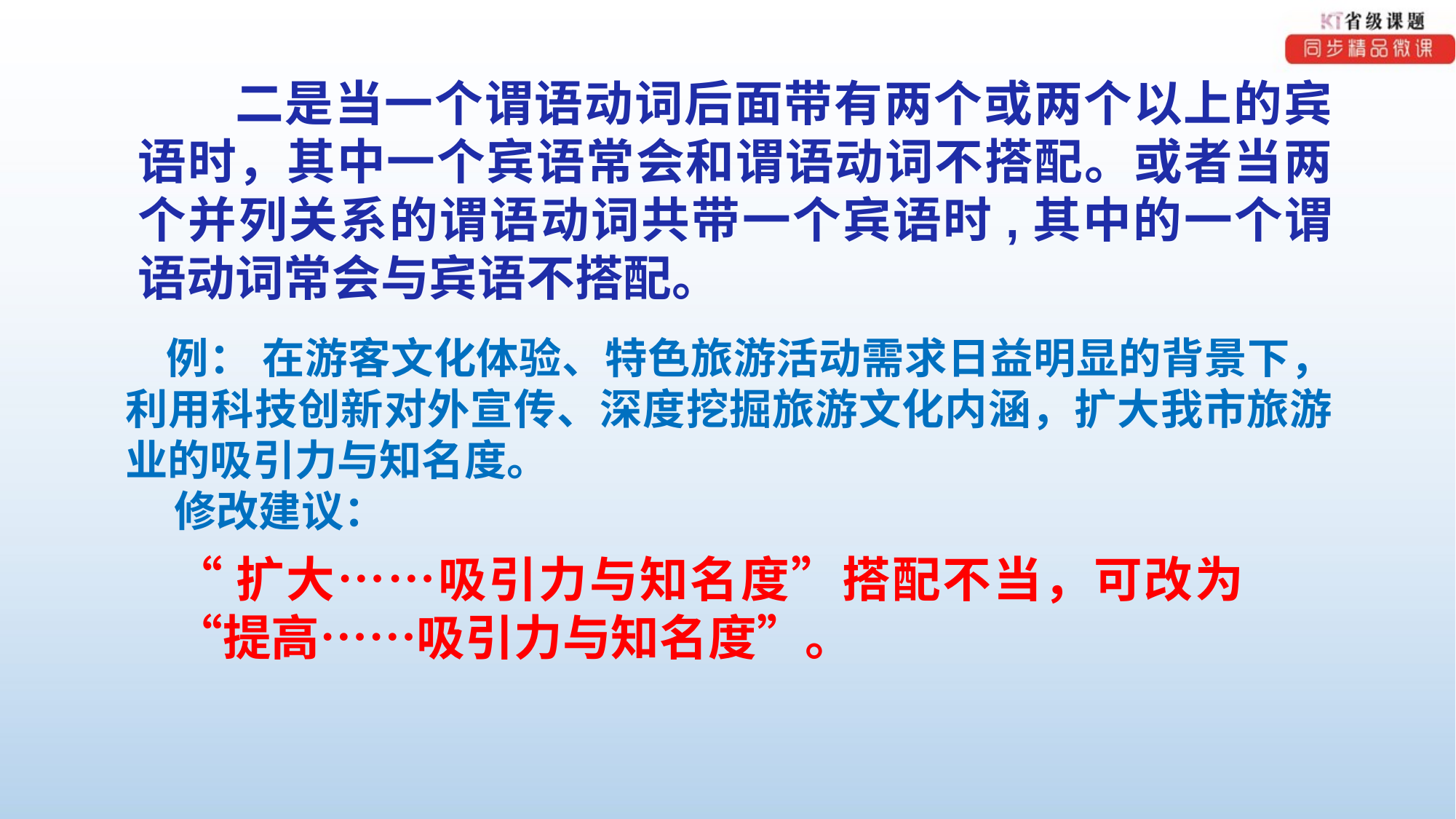

二是当一个谓语动词后面带有两个或两个以上的宾语时，其中一个宾语常会和谓语动词不搭配。或者当两个并列关系的谓语动词共带一个宾语时,其中的一个谓语动词常会与宾语不搭配。

   例： 在游客文化体验、特色旅游活动需求日益明显的背景下，利用科技创新对外宣传、深度挖掘旅游文化内涵，扩大我市旅游业的吸引力与知名度。
    修改建议：
“扩大……吸引力与知名度”搭配不当，可改为“提高……吸引力与知名度”。